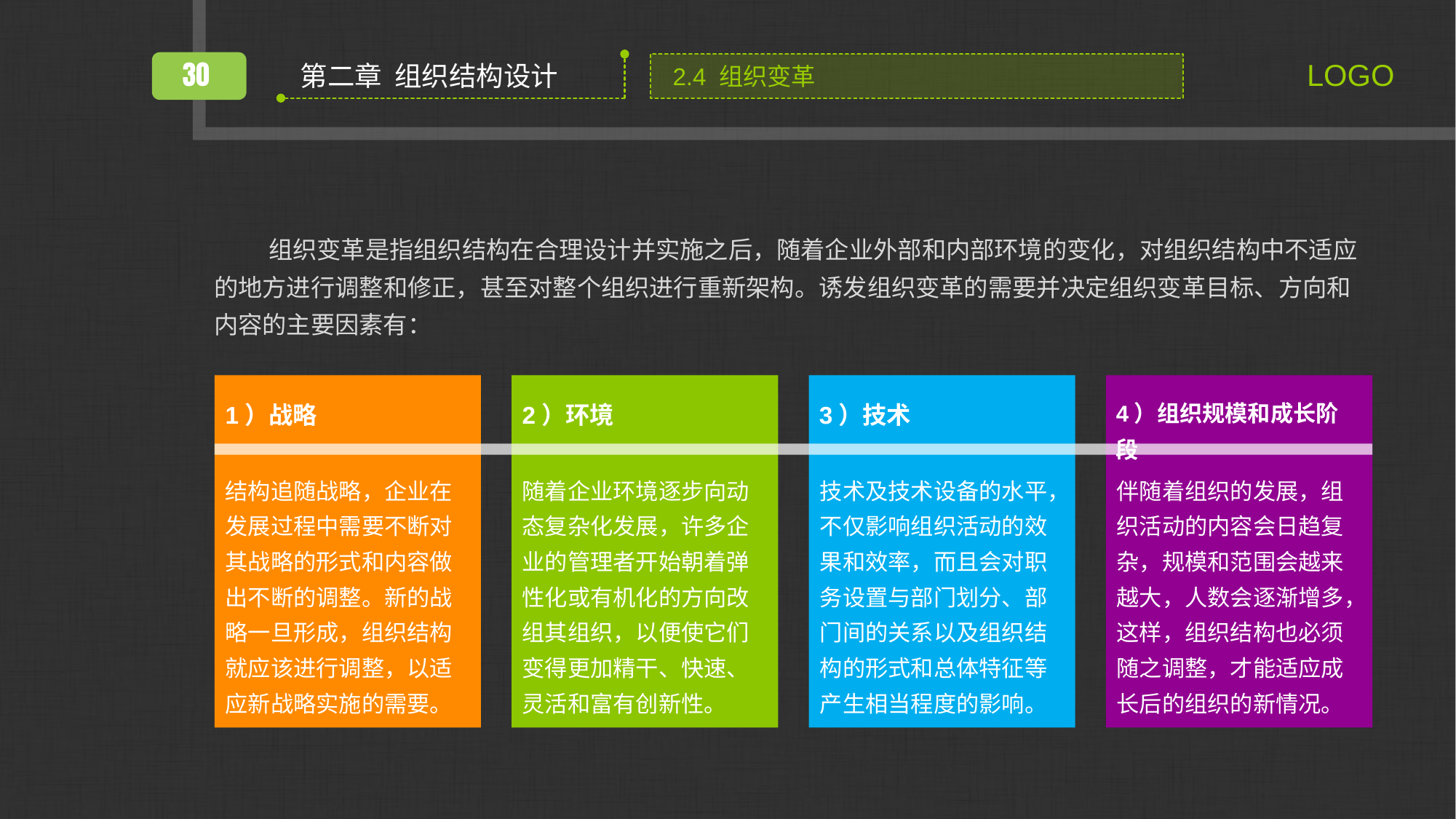

组织变革是指组织结构在合理设计并实施之后，随着企业外部和内部环境的变化，对组织结构中不适应的地方进行调整和修正，甚至对整个组织进行重新架构。诱发组织变革的需要并决定组织变革目标、方向和内容的主要因素有：

1）战略
2）环境
3）技术
4）组织规模和成长阶段

结构追随战略，企业在发展过程中需要不断对其战略的形式和内容做出不断的调整。新的战略一旦形成，组织结构就应该进行调整，以适应新战略实施的需要。
随着企业环境逐步向动态复杂化发展，许多企业的管理者开始朝着弹性化或有机化的方向改组其组织，以便使它们变得更加精干、快速、灵活和富有创新性。
技术及技术设备的水平，不仅影响组织活动的效果和效率，而且会对职务设置与部门划分、部门间的关系以及组织结构的形式和总体特征等产生相当程度的影响。
伴随着组织的发展，组织活动的内容会日趋复杂，规模和范围会越来越大，人数会逐渐增多，这样，组织结构也必须随之调整，才能适应成长后的组织的新情况。